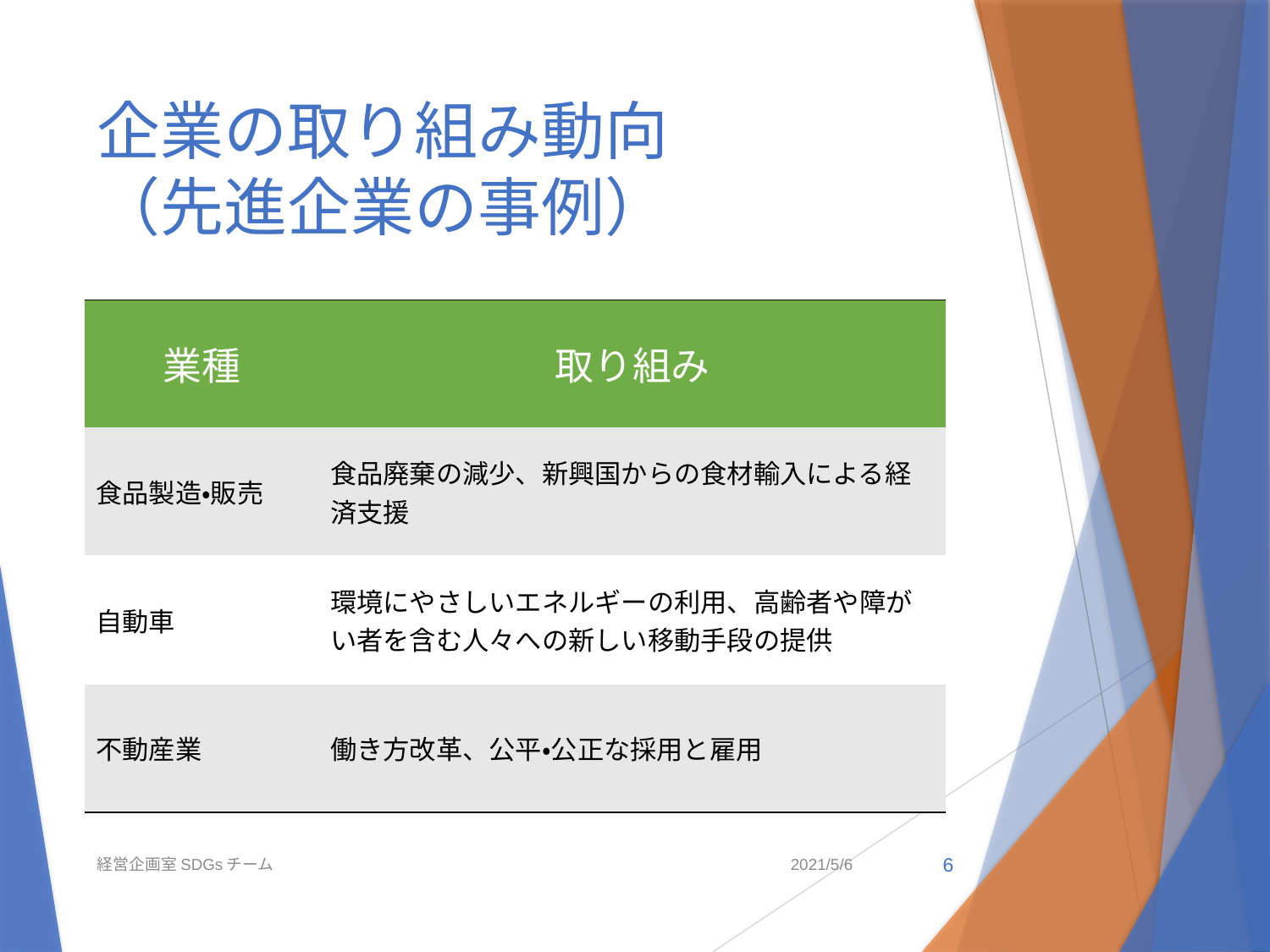

# 企業の取り組み動向 （先進企業の事例）
| 業種 | 取り組み |
| --- | --- |
| 食品製造・販売 | 食品廃棄の減少、新興国からの食材輸入による経済支援 |
| 自動車 | 環境にやさしいエネルギーの利用、高齢者や障がい者を含む人々への新しい移動手段の提供 |
| 不動産業 | 働き方改革、公平・公正な採用と雇用 |
経営企画室SDGsチーム
2021/5/6
6